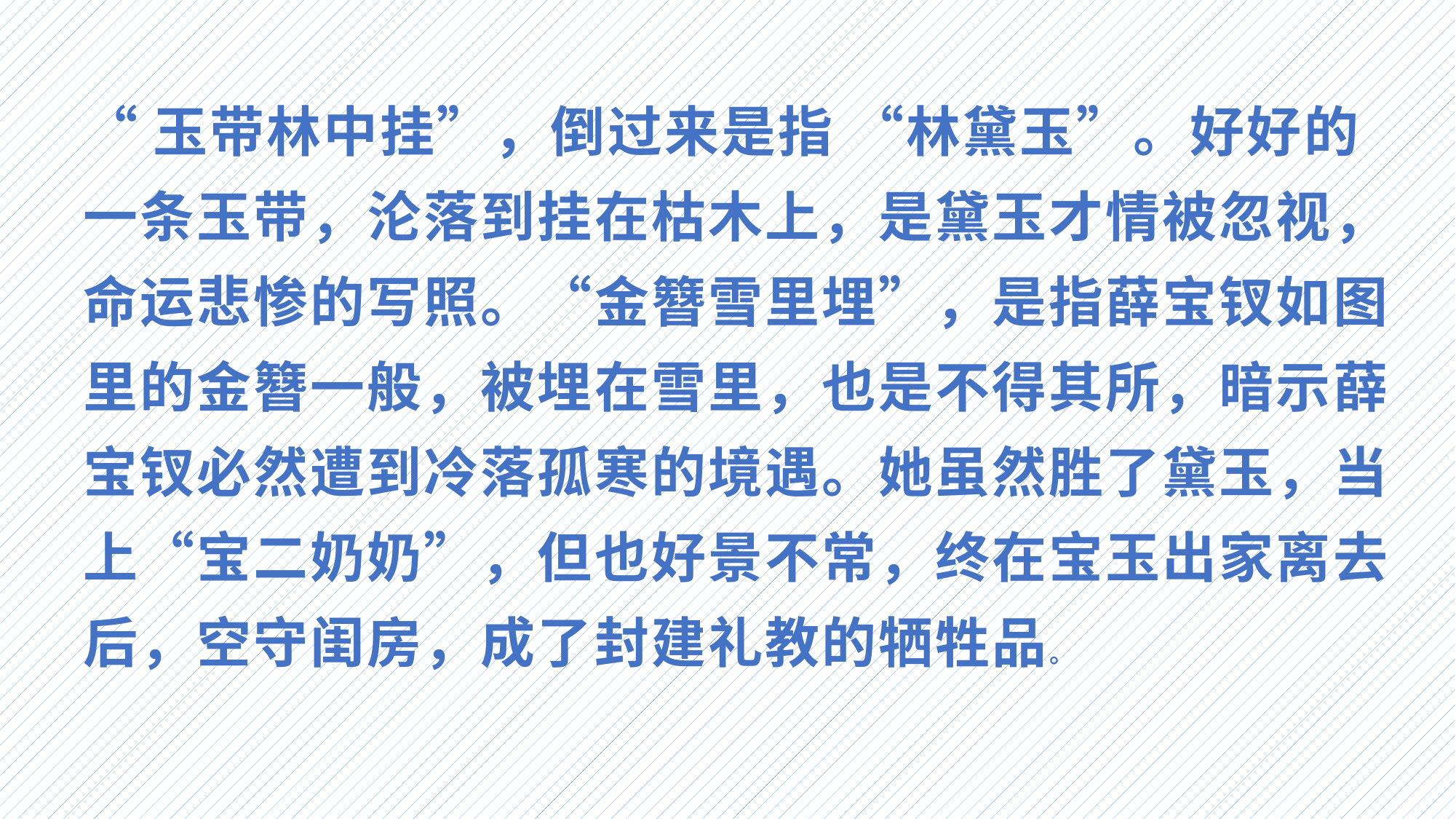

“玉带林中挂”，倒过来是指 “林黛玉”。好好的一条玉带，沦落到挂在枯木上，是黛玉才情被忽视，命运悲惨的写照。“金簪雪里埋”，是指薛宝钗如图里的金簪一般，被埋在雪里，也是不得其所，暗示薛宝钗必然遭到冷落孤寒的境遇。她虽然胜了黛玉，当上“宝二奶奶”，但也好景不常，终在宝玉出家离去后，空守闺房，成了封建礼教的牺牲品。